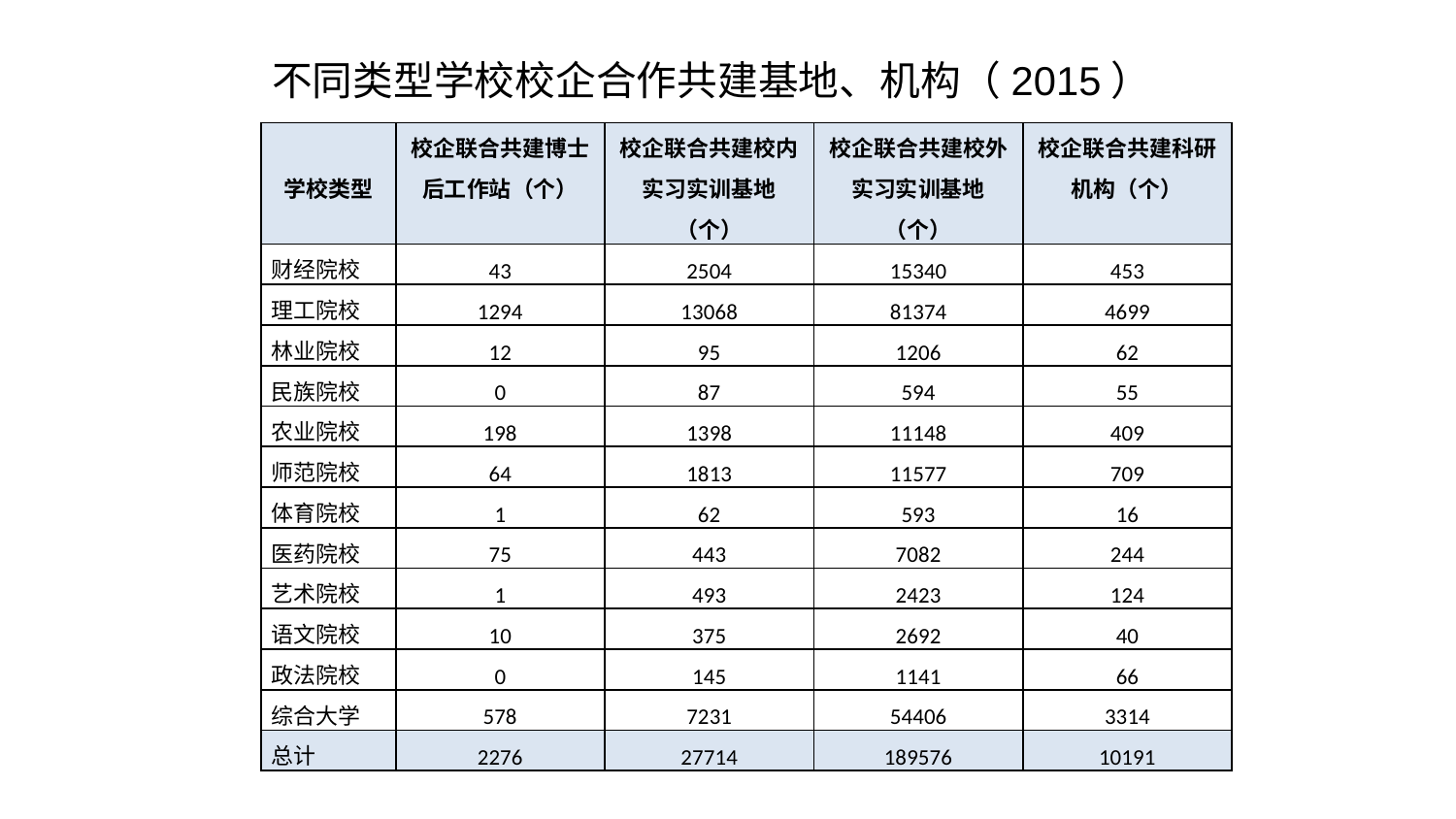

不同类型学校校企合作共建基地、机构（2015）
| 学校类型 | 校企联合共建博士后工作站（个） | 校企联合共建校内实习实训基地（个） | 校企联合共建校外实习实训基地（个） | 校企联合共建科研机构（个） |
| --- | --- | --- | --- | --- |
| 财经院校 | 43 | 2504 | 15340 | 453 |
| 理工院校 | 1294 | 13068 | 81374 | 4699 |
| 林业院校 | 12 | 95 | 1206 | 62 |
| 民族院校 | 0 | 87 | 594 | 55 |
| 农业院校 | 198 | 1398 | 11148 | 409 |
| 师范院校 | 64 | 1813 | 11577 | 709 |
| 体育院校 | 1 | 62 | 593 | 16 |
| 医药院校 | 75 | 443 | 7082 | 244 |
| 艺术院校 | 1 | 493 | 2423 | 124 |
| 语文院校 | 10 | 375 | 2692 | 40 |
| 政法院校 | 0 | 145 | 1141 | 66 |
| 综合大学 | 578 | 7231 | 54406 | 3314 |
| 总计 | 2276 | 27714 | 189576 | 10191 |